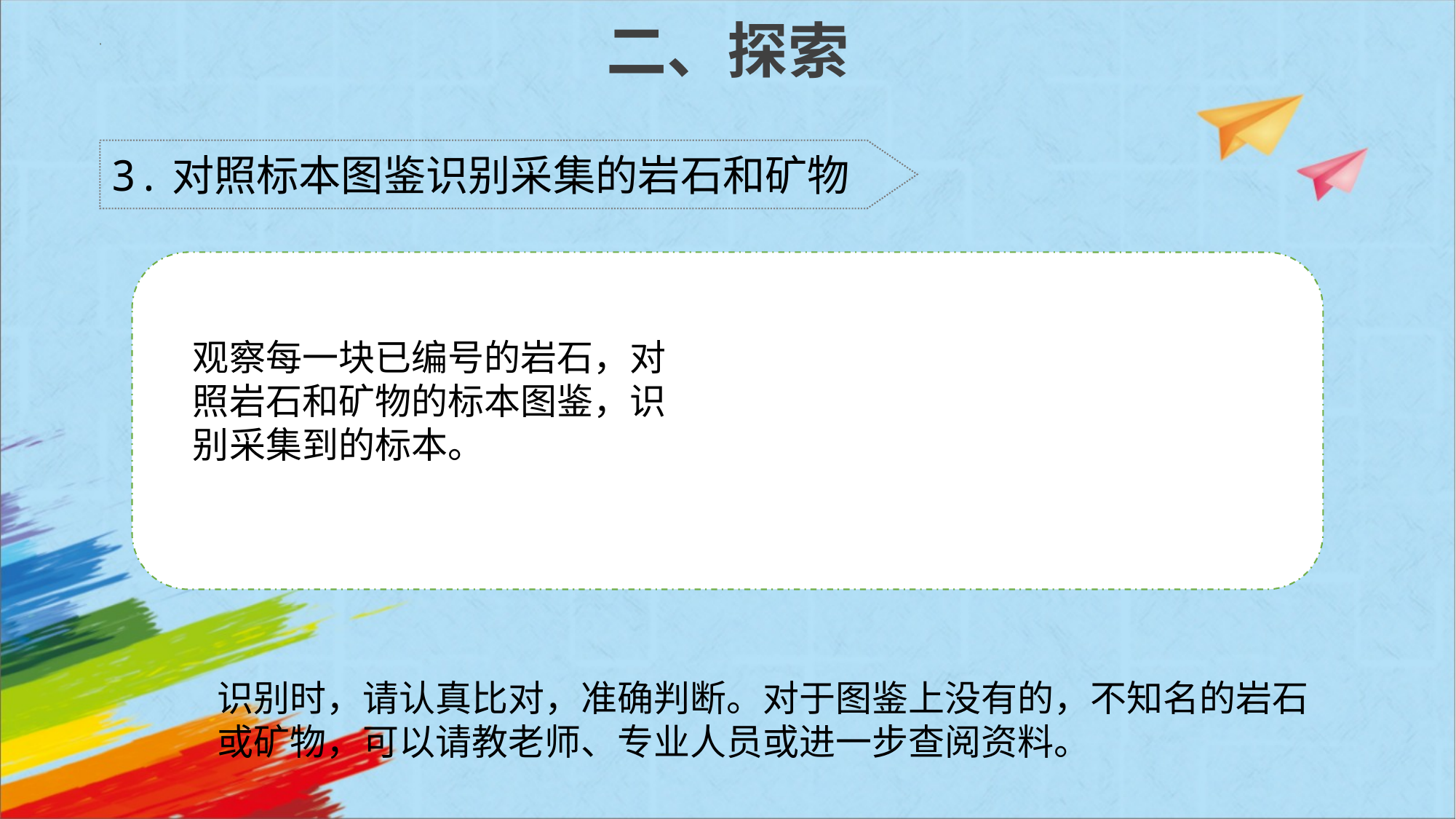

# 二、探索
3.对照标本图鉴识别采集的岩石和矿物

观察每一块已编号的岩石，对照岩石和矿物的标本图鉴，识别采集到的标本。

识别时，请认真比对，准确判断。对于图鉴上没有的，不知名的岩石或矿物，可以请教老师、专业人员或进一步查阅资料。